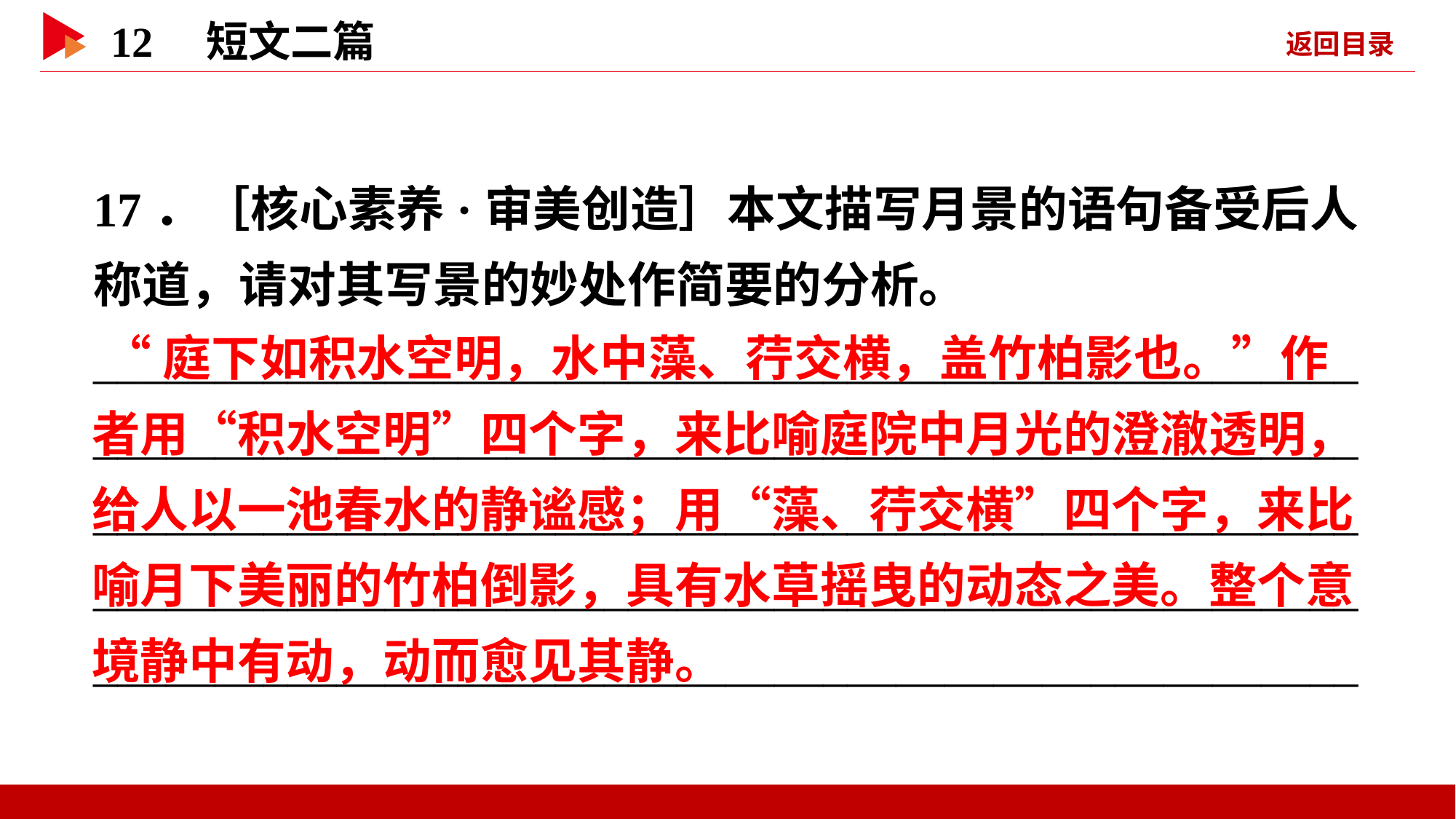

17．［核心素养·审美创造］本文描写月景的语句备受后人称道，请对其写景的妙处作简要的分析。
____________________________________________________________________________________________________________________________________________________________________________________________________________________________________________________________________
 “庭下如积水空明，水中藻、荇交横，盖竹柏影也。”作者用“积水空明”四个字，来比喻庭院中月光的澄澈透明，给人以一池春水的静谧感；用“藻、荇交横”四个字，来比喻月下美丽的竹柏倒影，具有水草摇曳的动态之美。整个意境静中有动，动而愈见其静。